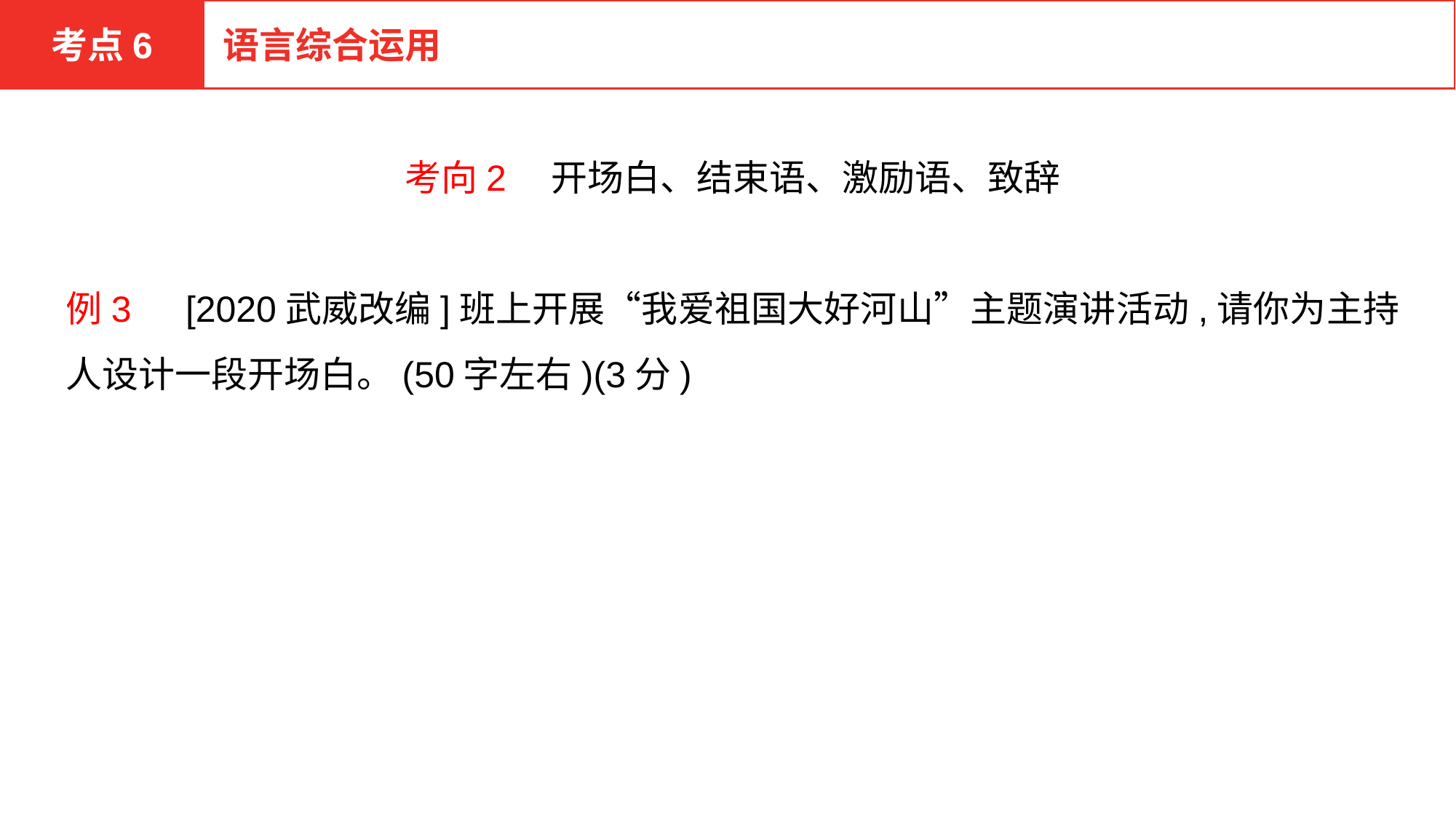

考点6
语言综合运用
考向2　开场白、结束语、激励语、致辞

例3　[2020武威改编]班上开展“我爱祖国大好河山”主题演讲活动,请你为主持人设计一段开场白。(50字左右)(3分)